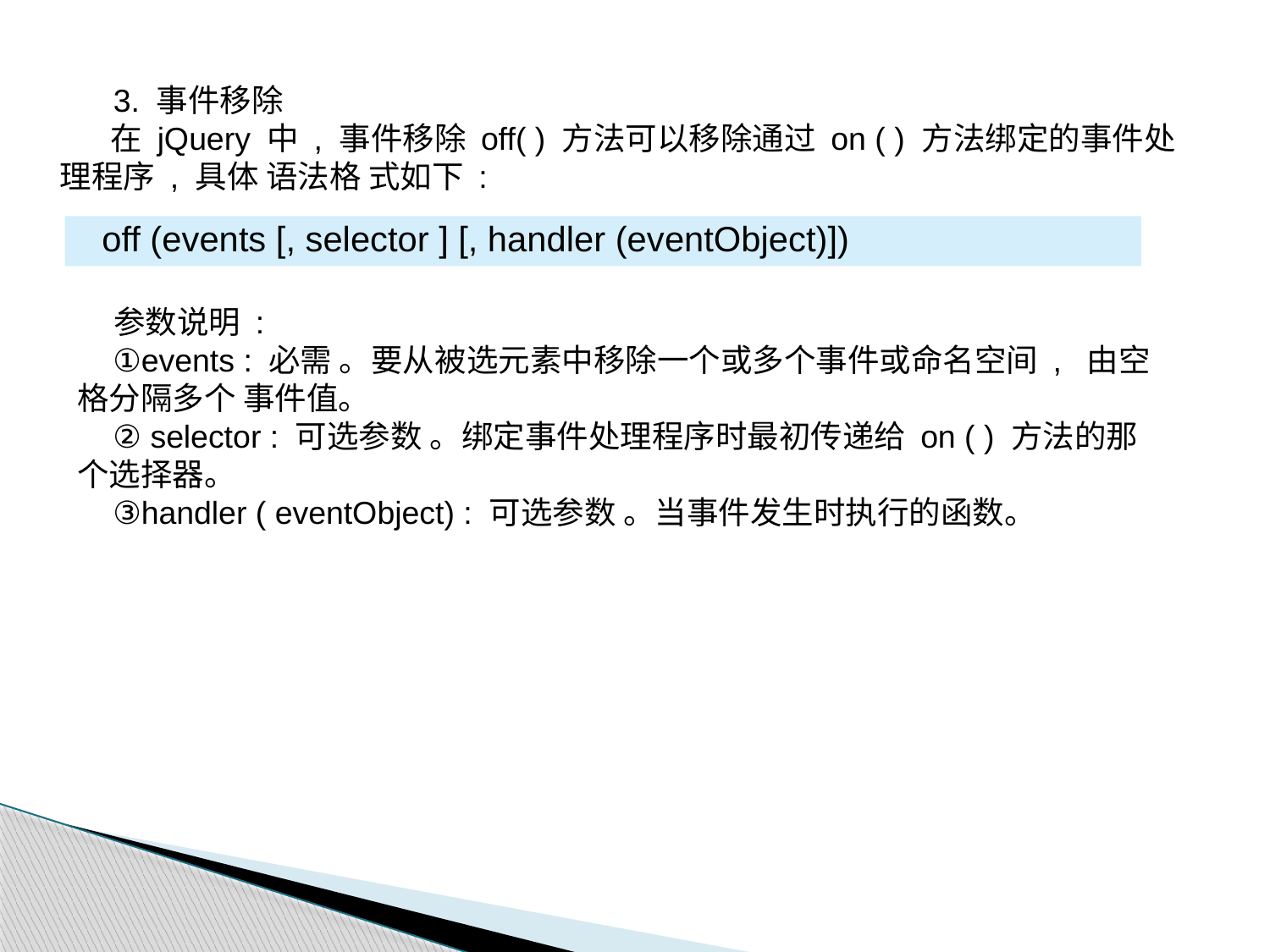

3. 事件移除
      在 jQuery 中 , 事件移除 off( ) 方法可以移除通过 on ( ) 方法绑定的事件处理程序 , 具体 语法格 式如下 :
off (events [, selector ] [, handler (eventObject)])
    参数说明 :
    ①events : 必需 。要从被选元素中移除一个或多个事件或命名空间 ,  由空格分隔多个 事件值。
    ② selector : 可选参数 。绑定事件处理程序时最初传递给 on ( ) 方法的那个选择器。
    ③handler ( eventObject) : 可选参数 。当事件发生时执行的函数。